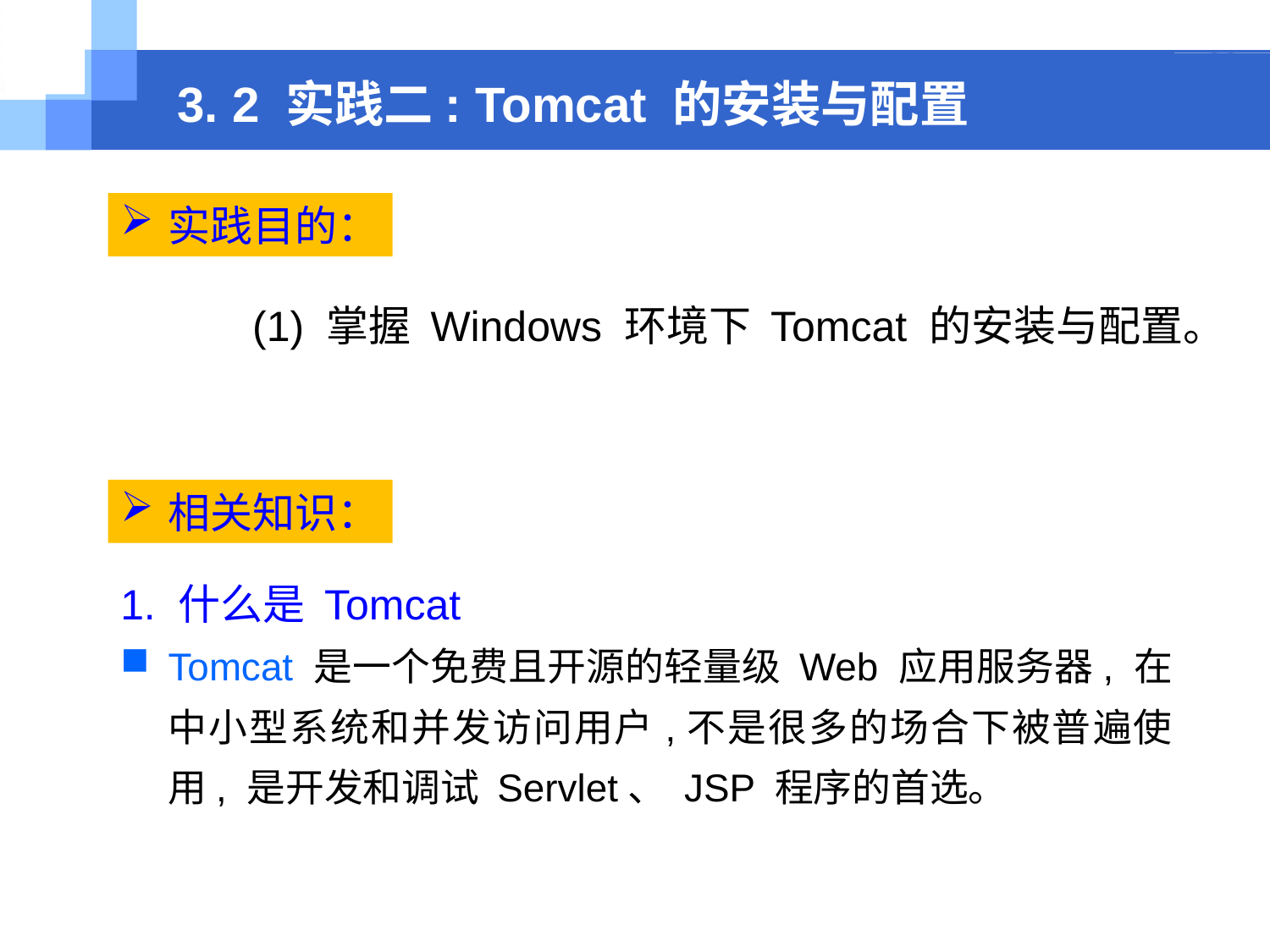

3. 2 实践二: Tomcat 的安装与配置
实践目的：
(1) 掌握 Windows 环境下 Tomcat 的安装与配置。
相关知识：
1. 什么是 Tomcat
Tomcat 是一个免费且开源的轻量级 Web 应用服务器, 在中小型系统和并发访问用户,不是很多的场合下被普遍使用, 是开发和调试 Servlet、 JSP 程序的首选。